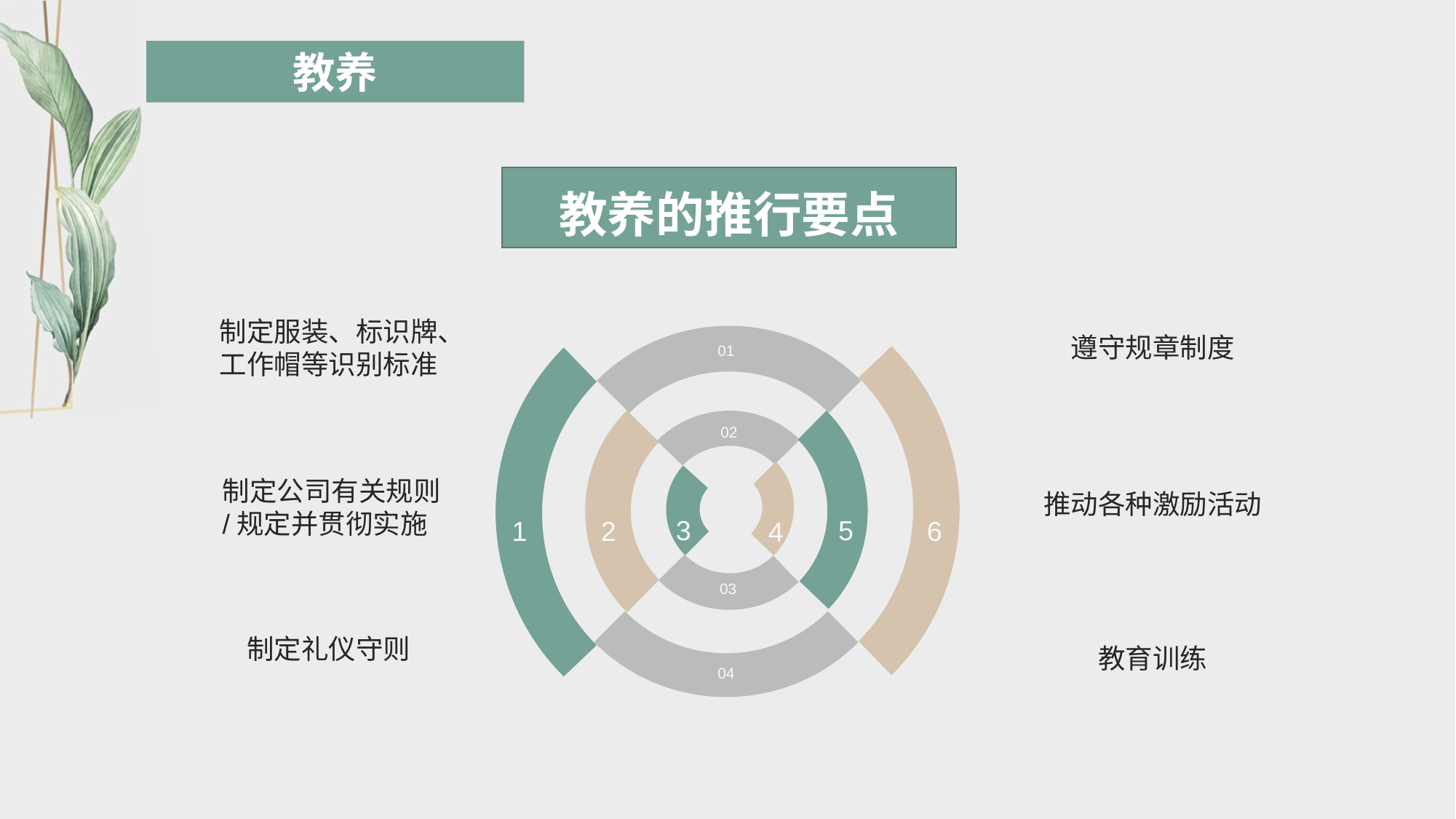

教养的推行要点

5
6
4
3
2
1
01
02
03
04
制定服装、标识牌、工作帽等识别标准
遵守规章制度
制定公司有关规则/规定并贯彻实施
推动各种激励活动
制定礼仪守则
教育训练